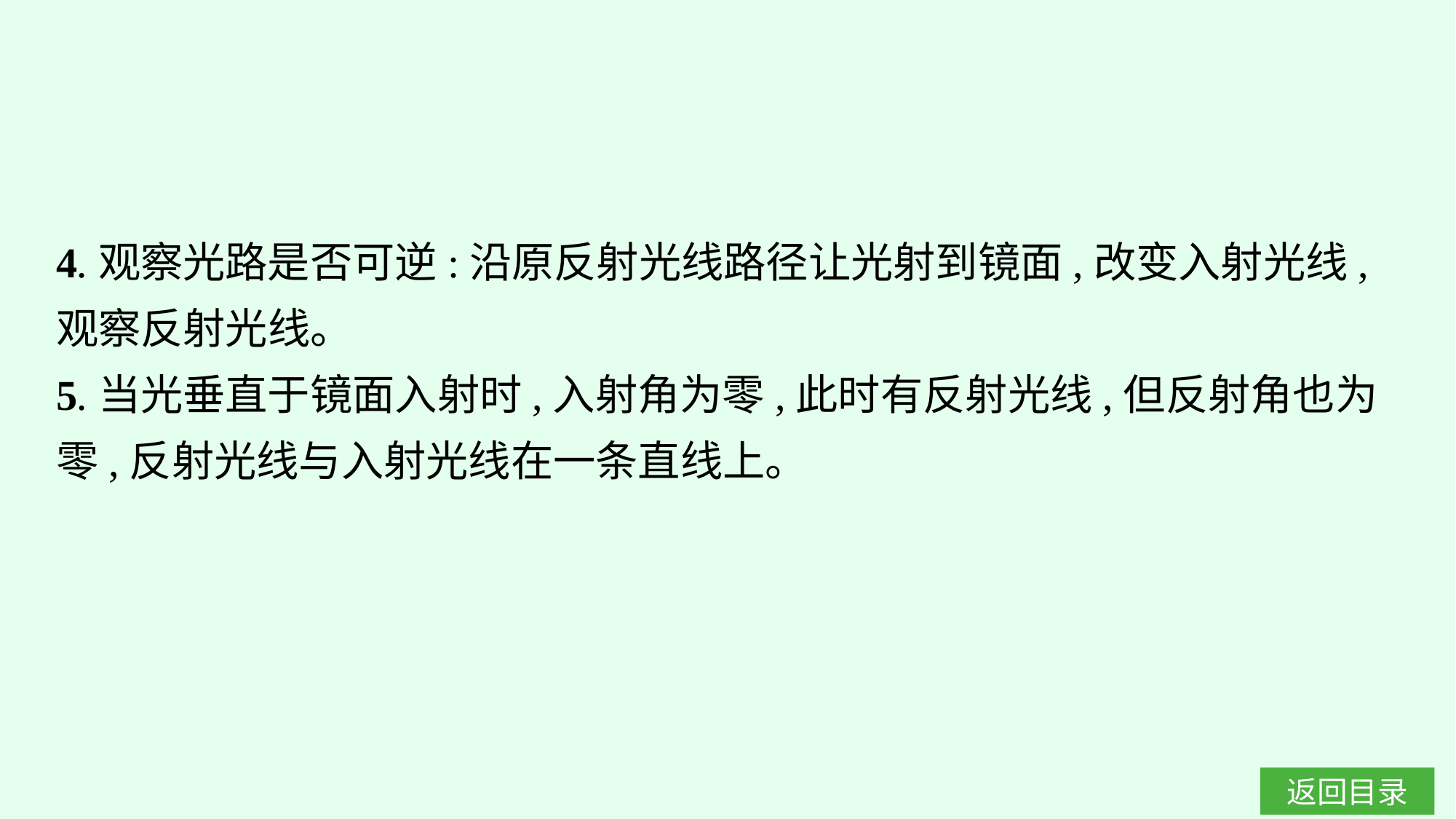

4.观察光路是否可逆:沿原反射光线路径让光射到镜面,改变入射光线,观察反射光线。
5.当光垂直于镜面入射时,入射角为零,此时有反射光线,但反射角也为零,反射光线与入射光线在一条直线上。